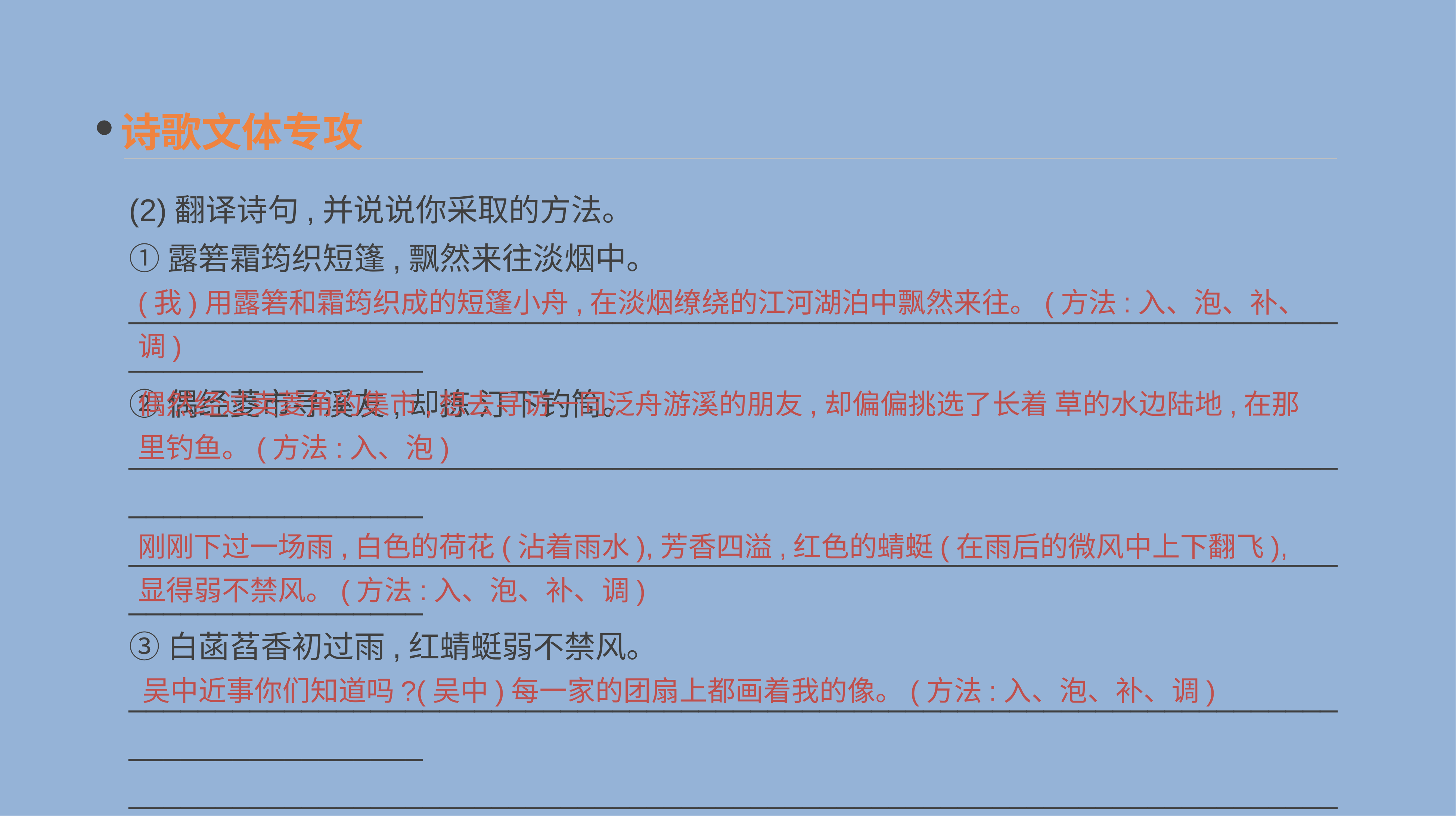

诗歌文体专攻

(2)翻译诗句,并说说你采取的方法。
①露箬霜筠织短篷,飘然来往淡烟中。
_______________________________________________________________________________________
②偶经菱市寻溪友,却拣 汀下钓筒。
_______________________________________________________________________________________
_______________________________________________________________________________________
③白菡萏香初过雨,红蜻蜓弱不禁风。
_______________________________________________________________________________________
_______________________________________________________________________________________
④吴中近事君知否?团扇家家画放翁。
_______________________________________________________________________________________
(我)用露箬和霜筠织成的短篷小舟,在淡烟缭绕的江河湖泊中飘然来往。(方法:入、泡、补、调)
偶然经过卖菱角的集市,想去寻访一同泛舟游溪的朋友,却偏偏挑选了长着 草的水边陆地,在那里钓鱼。(方法:入、泡)
刚刚下过一场雨,白色的荷花(沾着雨水),芳香四溢,红色的蜻蜓(在雨后的微风中上下翻飞),显得弱不禁风。(方法:入、泡、补、调)
吴中近事你们知道吗?(吴中)每一家的团扇上都画着我的像。(方法:入、泡、补、调)